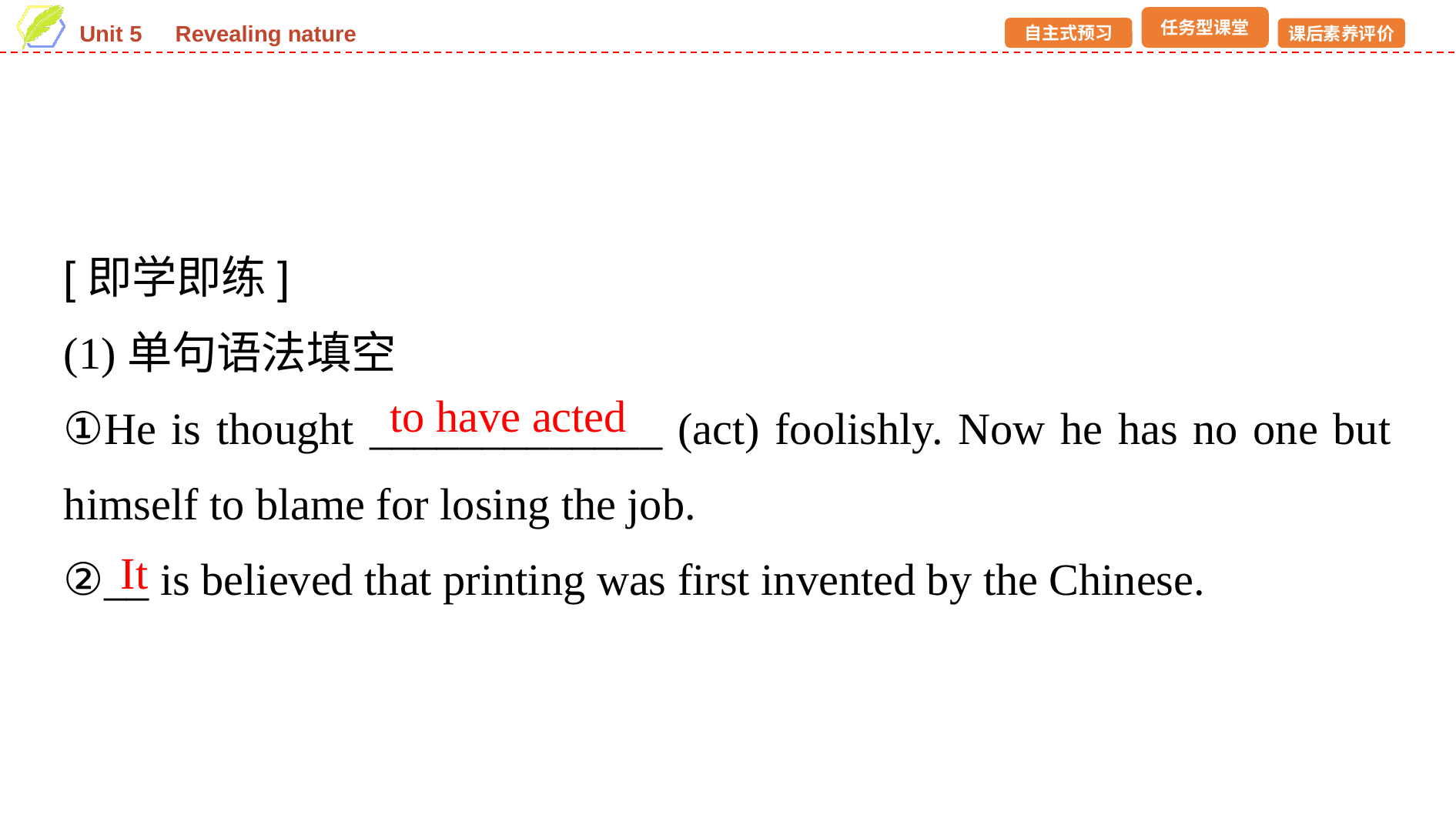

[即学即练]
(1)单句语法填空
①He is thought _____________ (act) foolishly. Now he has no one but himself to blame for losing the job.
②__ is believed that printing was first invented by the Chinese.
to have acted
It